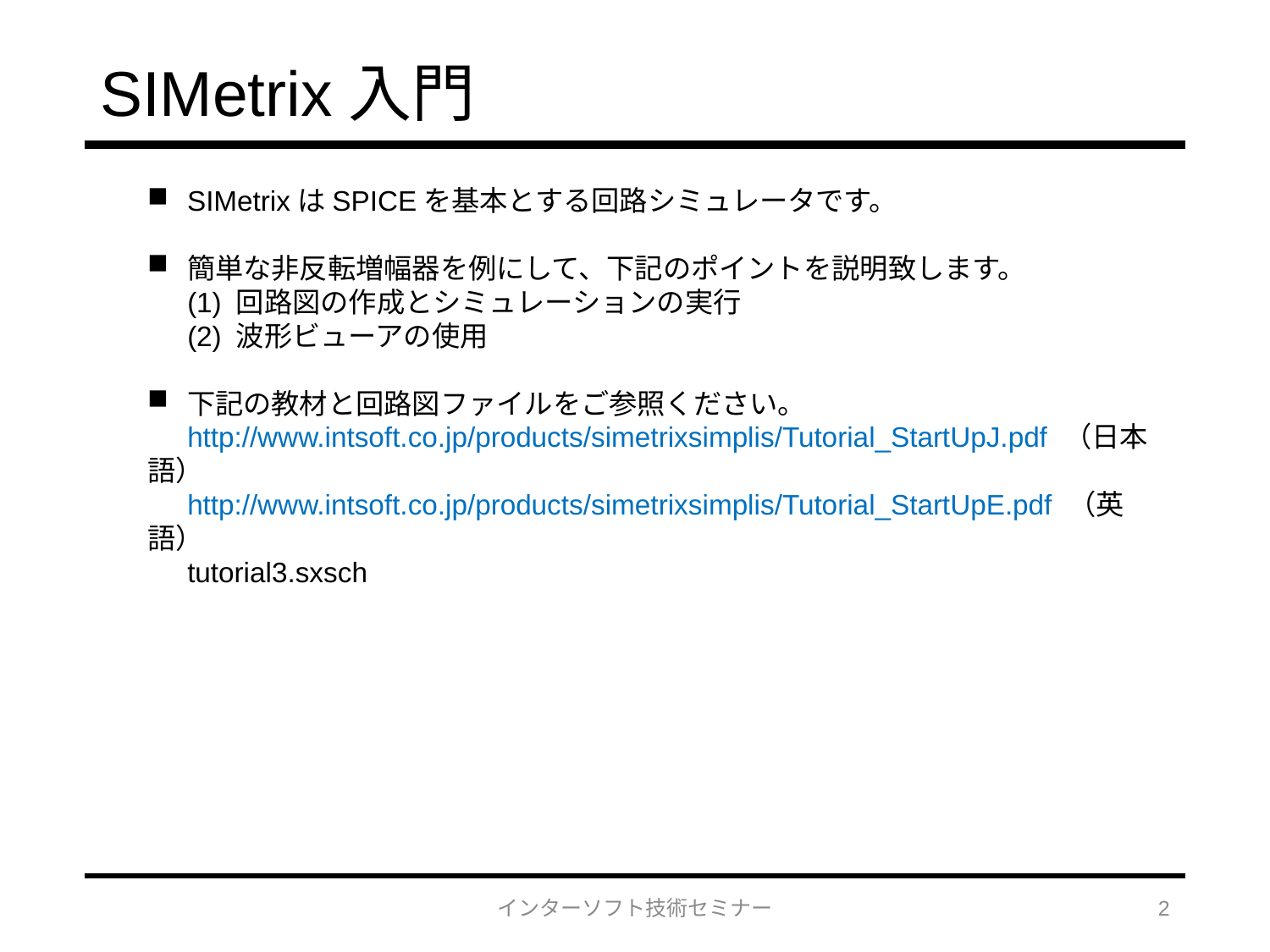

# SIMetrix入門
SIMetrixはSPICEを基本とする回路シミュレータです。

簡単な非反転増幅器を例にして、下記のポイントを説明致します。
(1) 回路図の作成とシミュレーションの実行
(2) 波形ビューアの使用

下記の教材と回路図ファイルをご参照ください。
http://www.intsoft.co.jp/products/simetrixsimplis/Tutorial_StartUpJ.pdf （日本語）
http://www.intsoft.co.jp/products/simetrixsimplis/Tutorial_StartUpE.pdf （英語）
tutorial3.sxsch
インターソフト技術セミナー
2